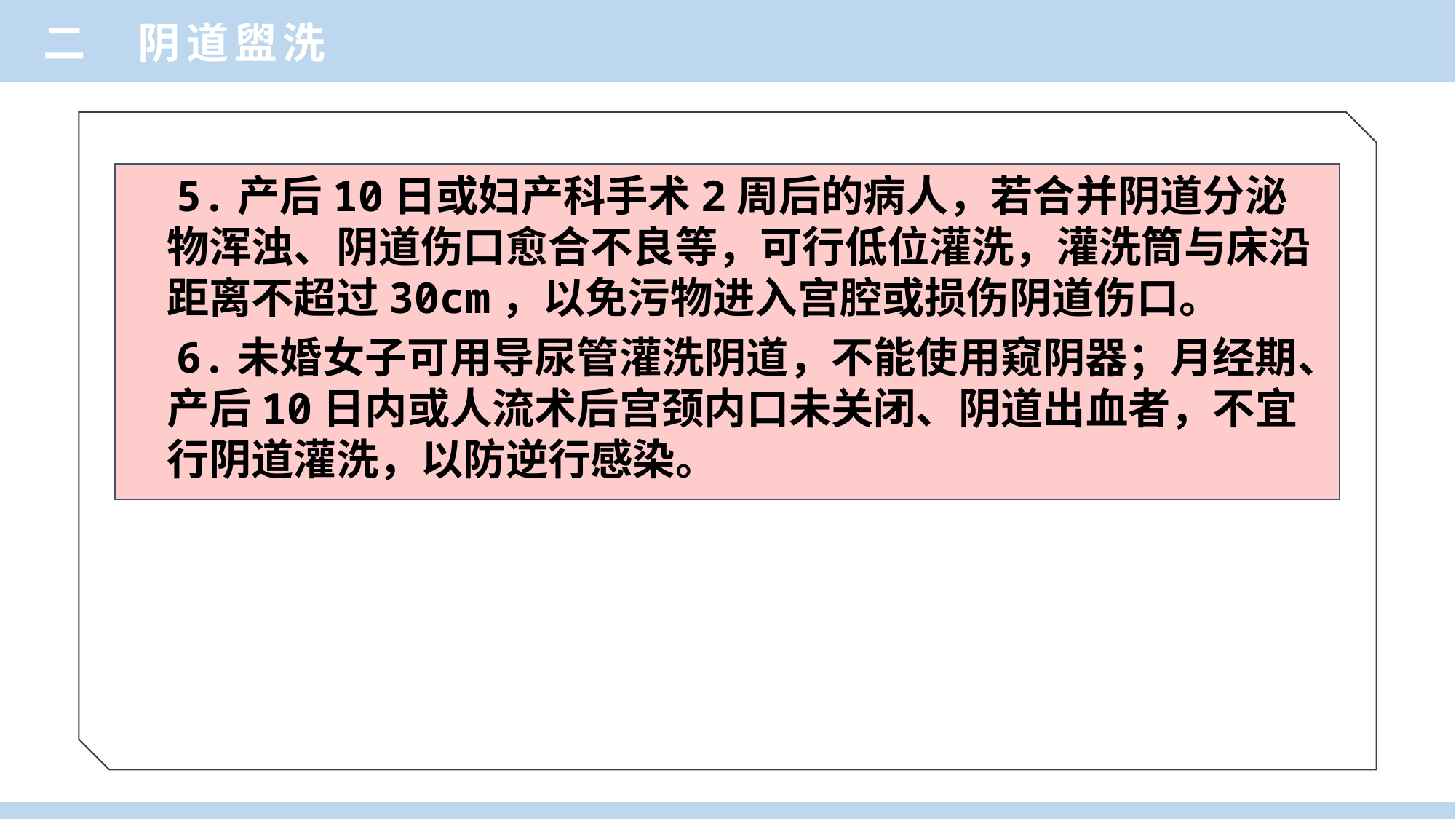

二   阴道盥洗

  5.产后10日或妇产科手术2周后的病人，若合并阴道分泌物浑浊、阴道伤口愈合不良等，可行低位灌洗，灌洗筒与床沿距离不超过30cm，以免污物进入宫腔或损伤阴道伤口。
  6.未婚女子可用导尿管灌洗阴道，不能使用窥阴器；月经期、产后10日内或人流术后宫颈内口未关闭、阴道出血者，不宜行阴道灌洗，以防逆行感染。